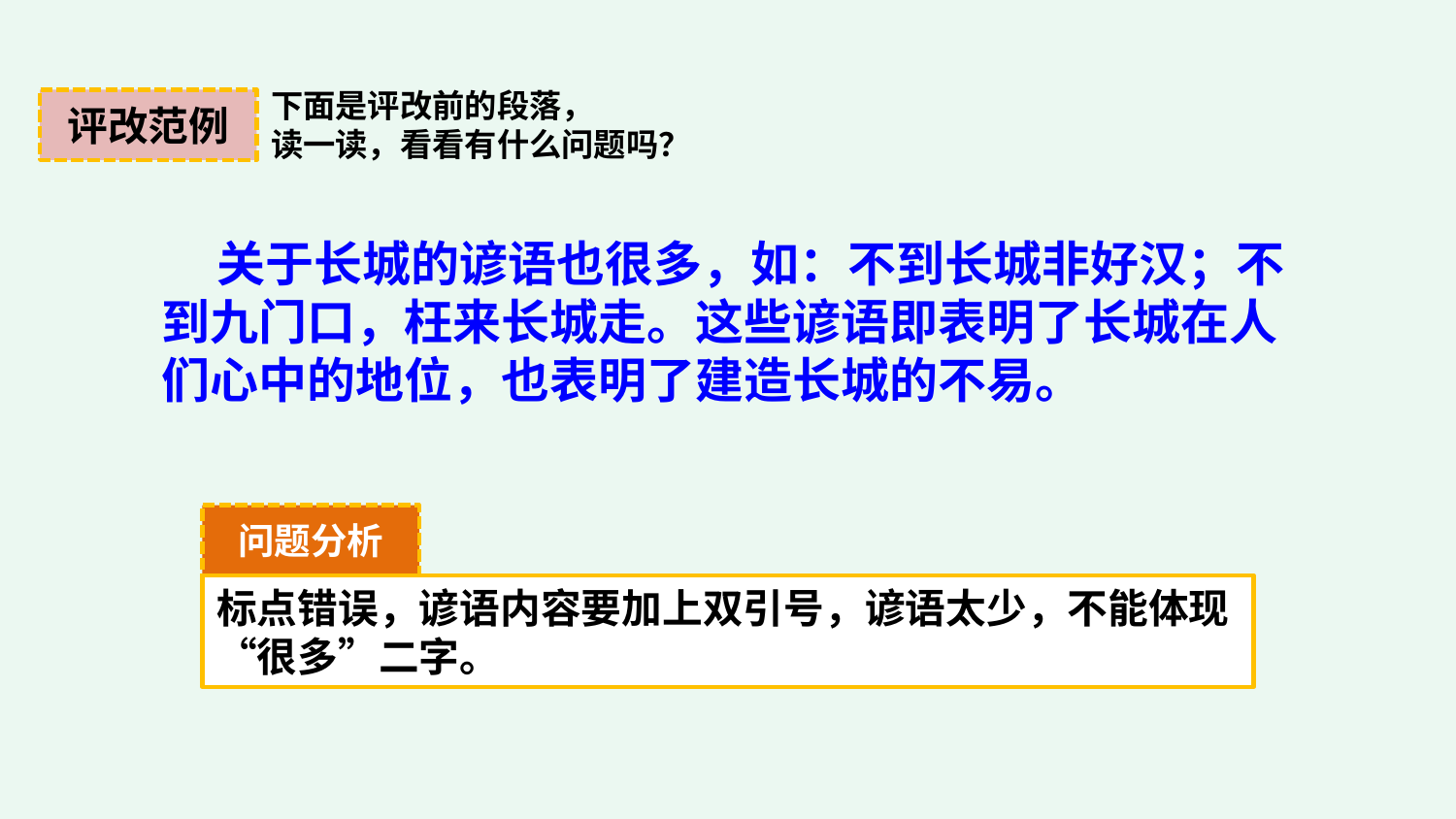

下面是评改前的段落，
读一读，看看有什么问题吗？
评改范例
    关于长城的谚语也很多，如：不到长城非好汉；不到九门口，枉来长城走。这些谚语即表明了长城在人们心中的地位，也表明了建造长城的不易。
问题分析
标点错误，谚语内容要加上双引号，谚语太少，不能体现“很多”二字。